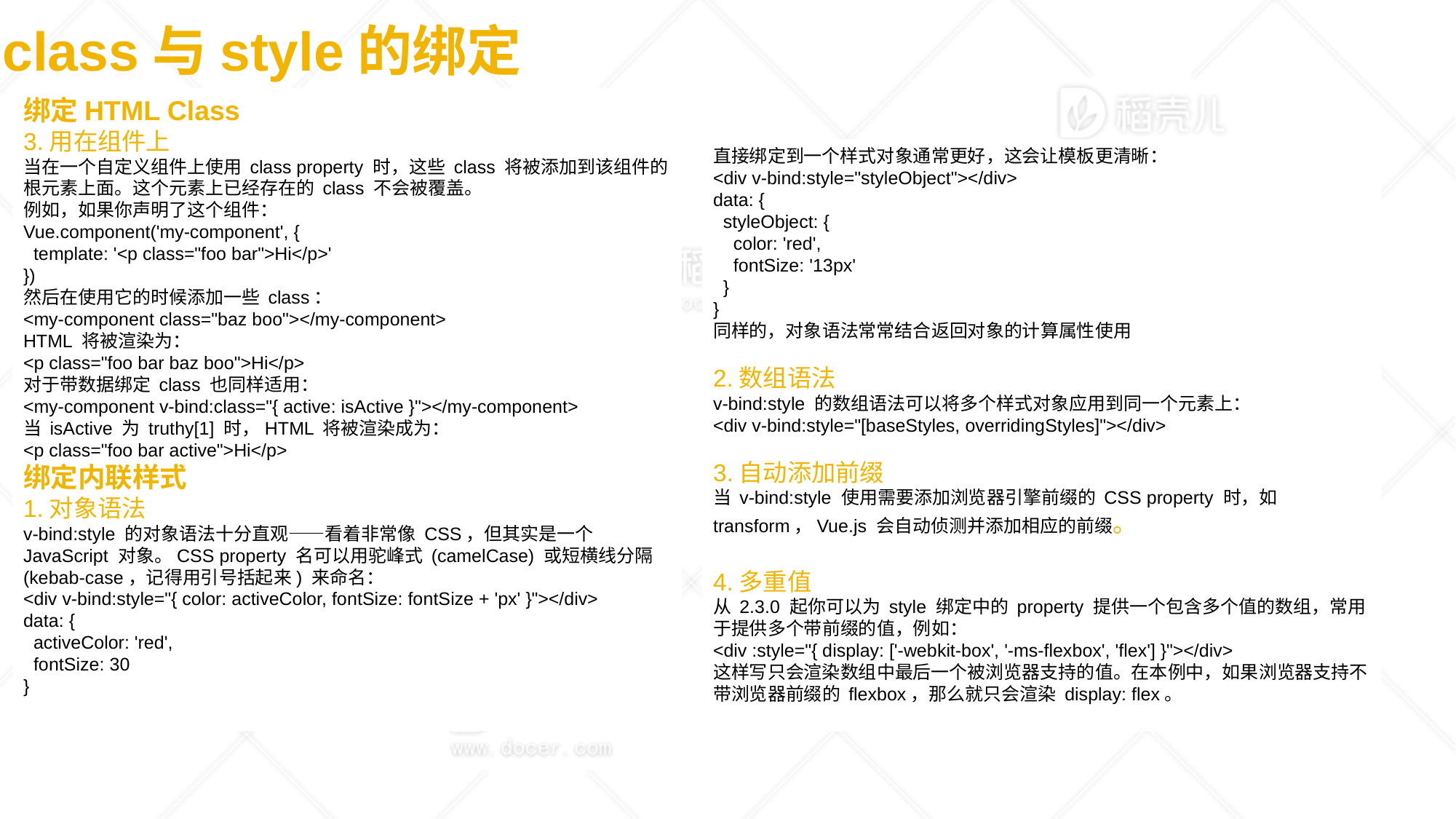

class与style的绑定
绑定HTML Class
3.用在组件上
当在一个自定义组件上使用 class property 时，这些 class 将被添加到该组件的根元素上面。这个元素上已经存在的 class 不会被覆盖。
例如，如果你声明了这个组件：
Vue.component('my-component', {
  template: '<p class="foo bar">Hi</p>'
})
然后在使用它的时候添加一些 class：
<my-component class="baz boo"></my-component>
HTML 将被渲染为：
<p class="foo bar baz boo">Hi</p>
对于带数据绑定 class 也同样适用：
<my-component v-bind:class="{ active: isActive }"></my-component>
当 isActive 为 truthy[1] 时，HTML 将被渲染成为：
<p class="foo bar active">Hi</p>
绑定内联样式
1.对象语法
v-bind:style 的对象语法十分直观——看着非常像 CSS，但其实是一个 JavaScript 对象。CSS property 名可以用驼峰式 (camelCase) 或短横线分隔 (kebab-case，记得用引号括起来) 来命名：
<div v-bind:style="{ color: activeColor, fontSize: fontSize + 'px' }"></div>
data: {
  activeColor: 'red',
  fontSize: 30
}

直接绑定到一个样式对象通常更好，这会让模板更清晰：
<div v-bind:style="styleObject"></div>
data: {
  styleObject: {
    color: 'red',
    fontSize: '13px'
  }
}
同样的，对象语法常常结合返回对象的计算属性使用

2.数组语法
v-bind:style 的数组语法可以将多个样式对象应用到同一个元素上：
<div v-bind:style="[baseStyles, overridingStyles]"></div>

3.自动添加前缀
当 v-bind:style 使用需要添加浏览器引擎前缀的 CSS property 时，如 transform，Vue.js 会自动侦测并添加相应的前缀。

4.多重值
从 2.3.0 起你可以为 style 绑定中的 property 提供一个包含多个值的数组，常用于提供多个带前缀的值，例如：
<div :style="{ display: ['-webkit-box', '-ms-flexbox', 'flex'] }"></div>
这样写只会渲染数组中最后一个被浏览器支持的值。在本例中，如果浏览器支持不带浏览器前缀的 flexbox，那么就只会渲染 display: flex。